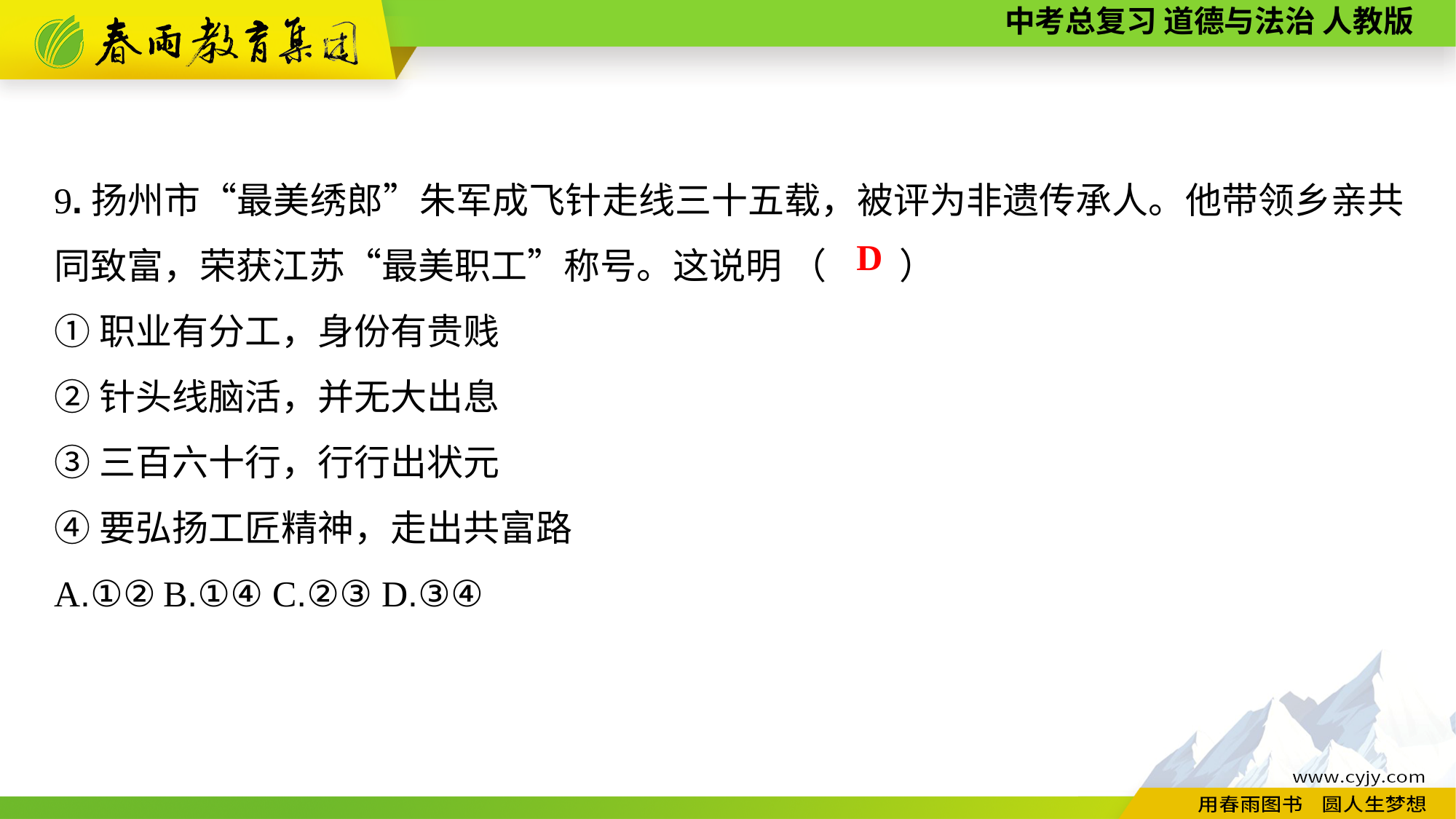

9.扬州市“最美绣郎”朱军成飞针走线三十五载，被评为非遗传承人。他带领乡亲共同致富，荣获江苏“最美职工”称号。这说明 （　　）
①职业有分工，身份有贵贱
②针头线脑活，并无大出息
③三百六十行，行行出状元
④要弘扬工匠精神，走出共富路
A.①②	B.①④	C.②③	D.③④
D